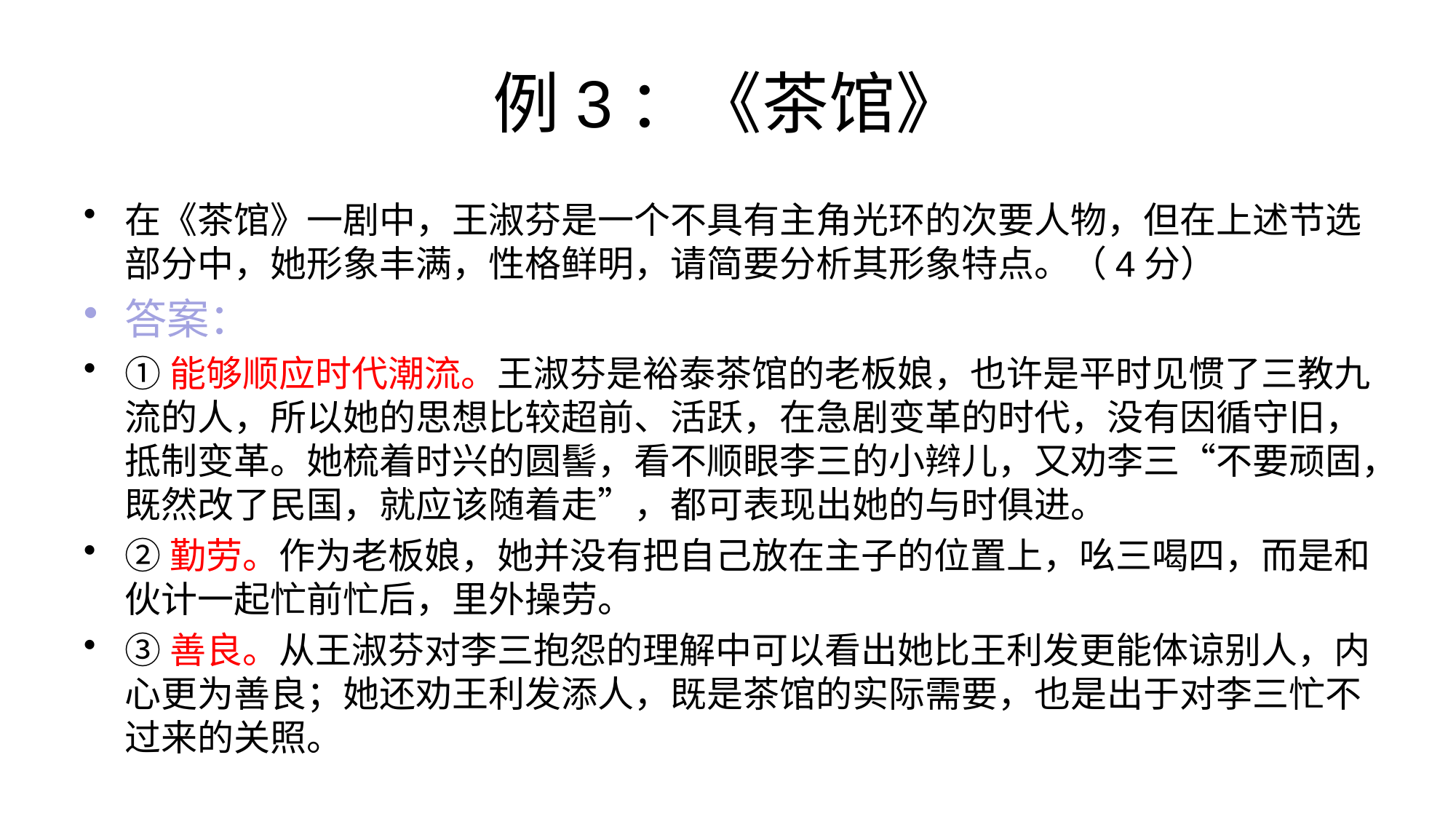

# 例3：《茶馆》
在《茶馆》一剧中，王淑芬是一个不具有主角光环的次要人物，但在上述节选部分中，她形象丰满，性格鲜明，请简要分析其形象特点。（4分）
答案：
①能够顺应时代潮流。王淑芬是裕泰茶馆的老板娘，也许是平时见惯了三教九流的人，所以她的思想比较超前、活跃，在急剧变革的时代，没有因循守旧，抵制变革。她梳着时兴的圆髻，看不顺眼李三的小辫儿，又劝李三“不要顽固，既然改了民国，就应该随着走”，都可表现出她的与时俱进。
②勤劳。作为老板娘，她并没有把自己放在主子的位置上，吆三喝四，而是和伙计一起忙前忙后，里外操劳。
③善良。从王淑芬对李三抱怨的理解中可以看出她比王利发更能体谅别人，内心更为善良；她还劝王利发添人，既是茶馆的实际需要，也是出于对李三忙不过来的关照。